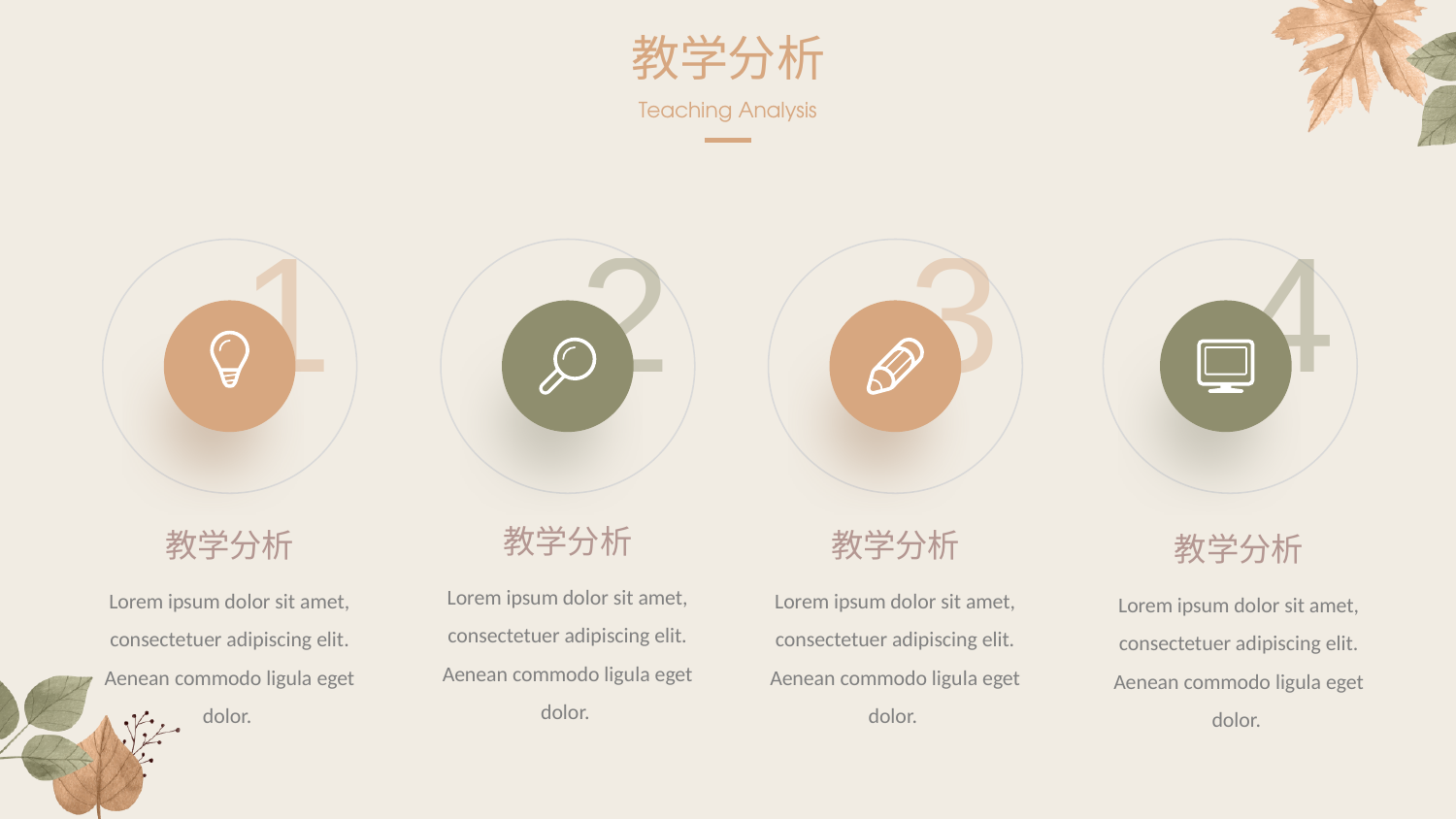

教学分析
Teaching Analysis
1
2
3
4

教学分析
教学分析
教学分析
教学分析
Lorem ipsum dolor sit amet, consectetuer adipiscing elit. Aenean commodo ligula eget dolor.
Lorem ipsum dolor sit amet, consectetuer adipiscing elit. Aenean commodo ligula eget dolor.
Lorem ipsum dolor sit amet, consectetuer adipiscing elit. Aenean commodo ligula eget dolor.
Lorem ipsum dolor sit amet, consectetuer adipiscing elit. Aenean commodo ligula eget dolor.